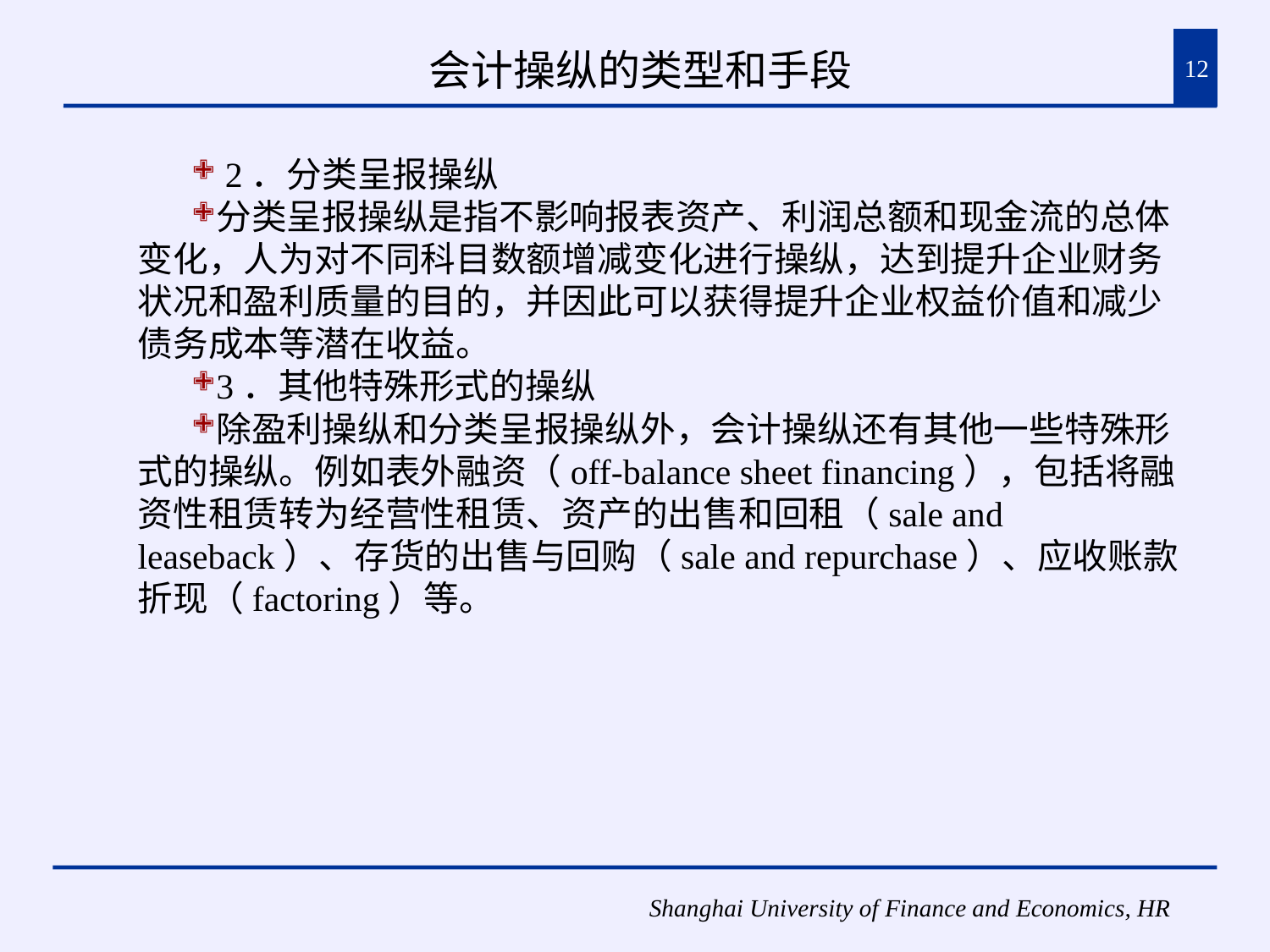

# 会计操纵的类型和手段
12
 2．分类呈报操纵
分类呈报操纵是指不影响报表资产、利润总额和现金流的总体变化，人为对不同科目数额增减变化进行操纵，达到提升企业财务状况和盈利质量的目的，并因此可以获得提升企业权益价值和减少债务成本等潜在收益。
3．其他特殊形式的操纵
除盈利操纵和分类呈报操纵外，会计操纵还有其他一些特殊形式的操纵。例如表外融资（off-balance sheet financing），包括将融资性租赁转为经营性租赁、资产的出售和回租（sale and leaseback）、存货的出售与回购（sale and repurchase）、应收账款折现（factoring）等。